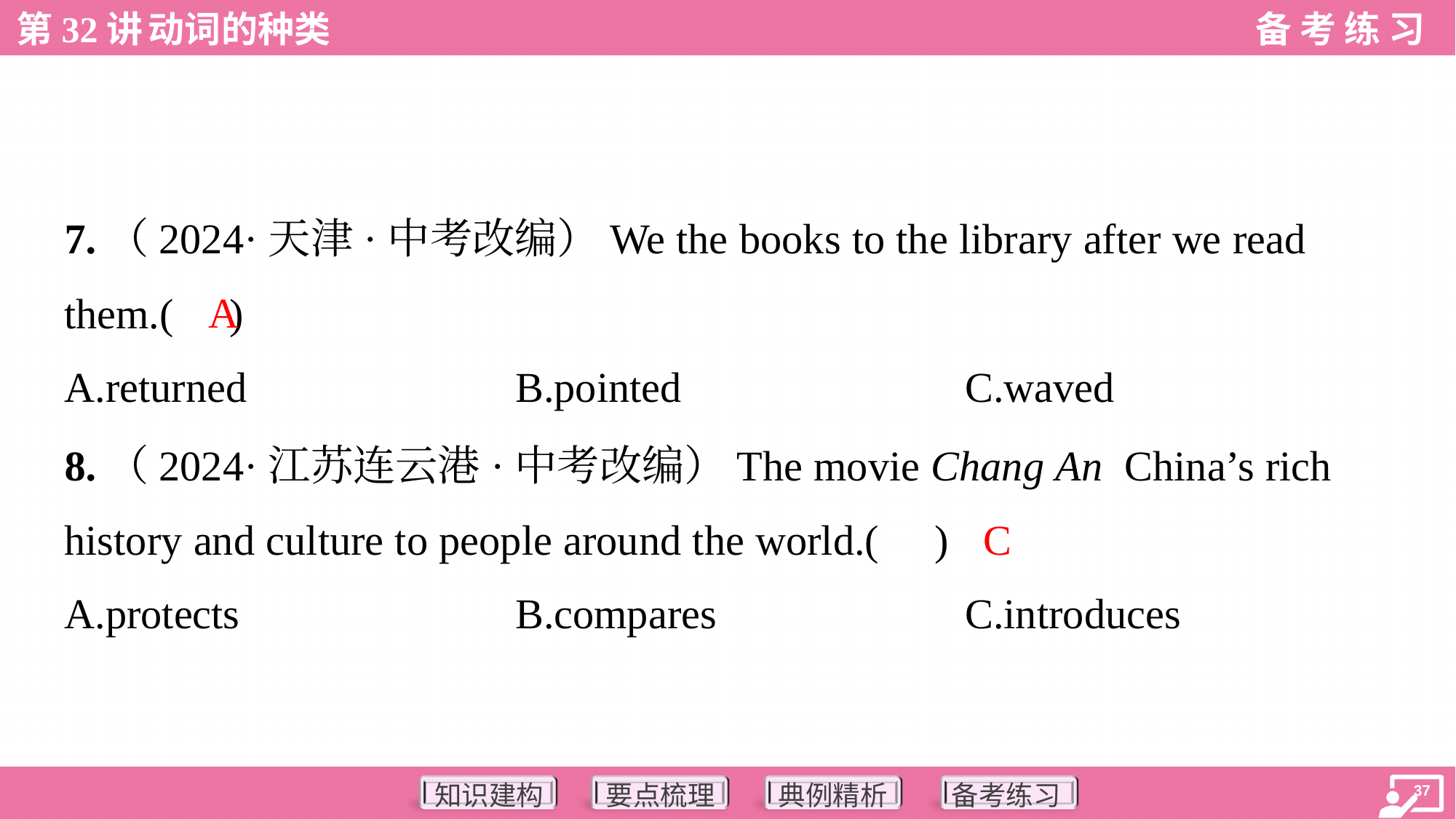

7.（2024·天津·中考改编）We the books to the library after we read
them.(     )
A
A.returned	B.pointed	C.waved
8.（2024·江苏连云港·中考改编）The movie Chang An  China’s rich
history and culture to people around the world.(     )
C
A.protects	B.compares	C.introduces